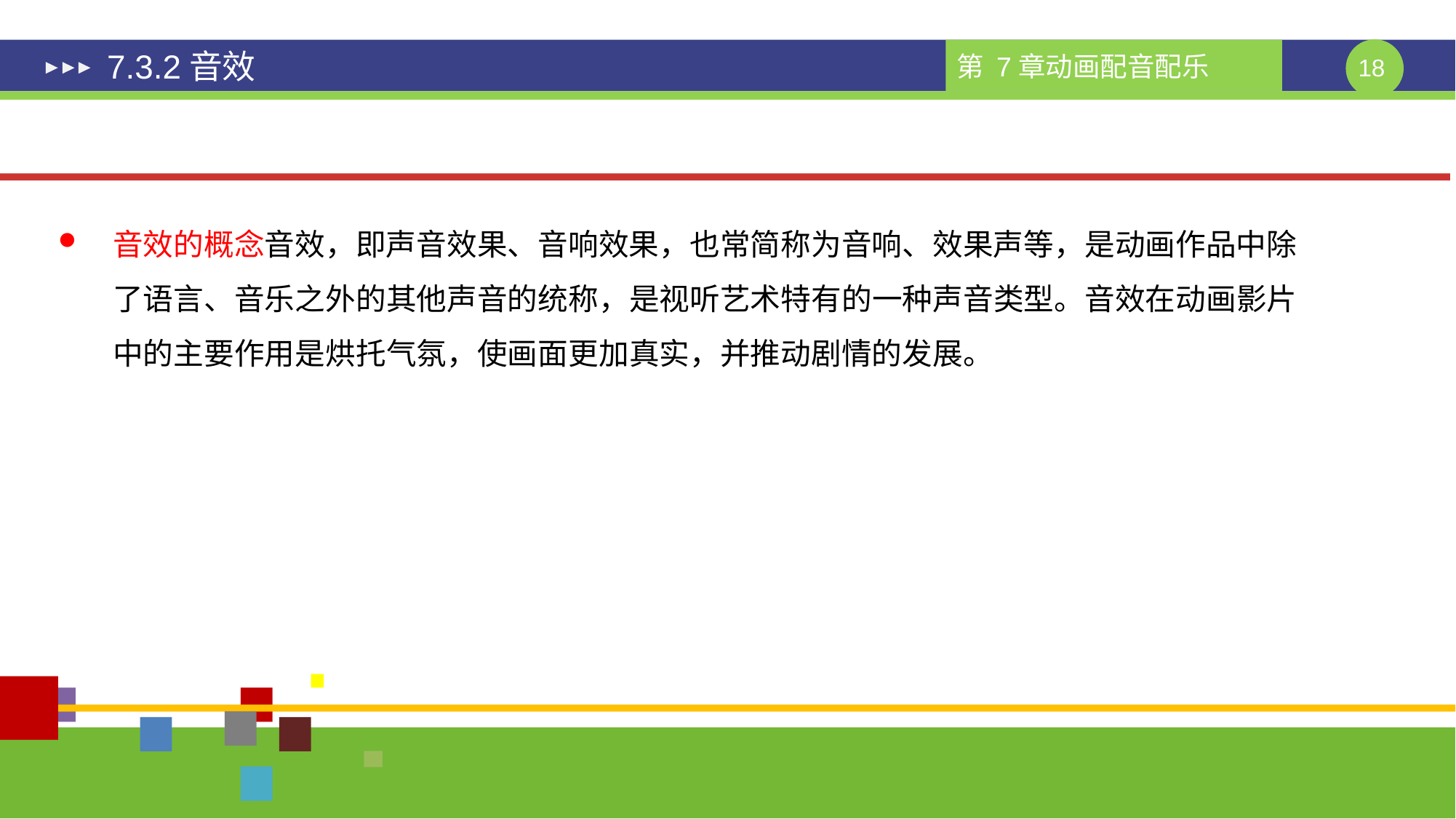

# 7.3.2音效

音效的概念音效，即声音效果、音响效果，也常简称为音响、效果声等，是动画作品中除了语言、音乐之外的其他声音的统称，是视听艺术特有的一种声音类型。音效在动画影片中的主要作用是烘托气氛，使画面更加真实，并推动剧情的发展。